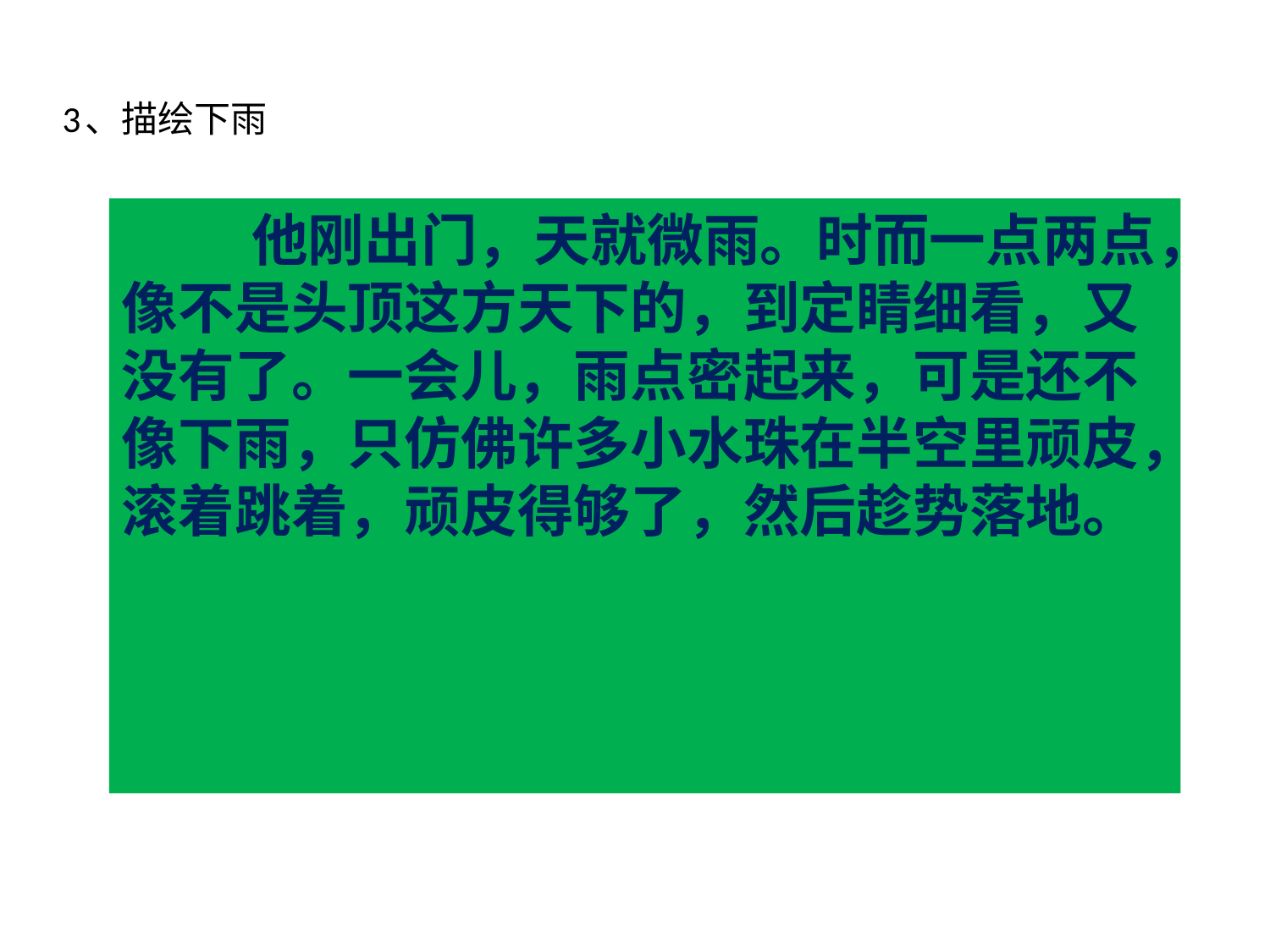

# 3、描绘下雨
         他刚出门，天就微雨。时而一点两点，像不是头顶这方天下的，到定睛细看，又没有了。一会儿，雨点密起来，可是还不像下雨，只仿佛许多小水珠在半空里顽皮，滚着跳着，顽皮得够了，然后趁势落地。